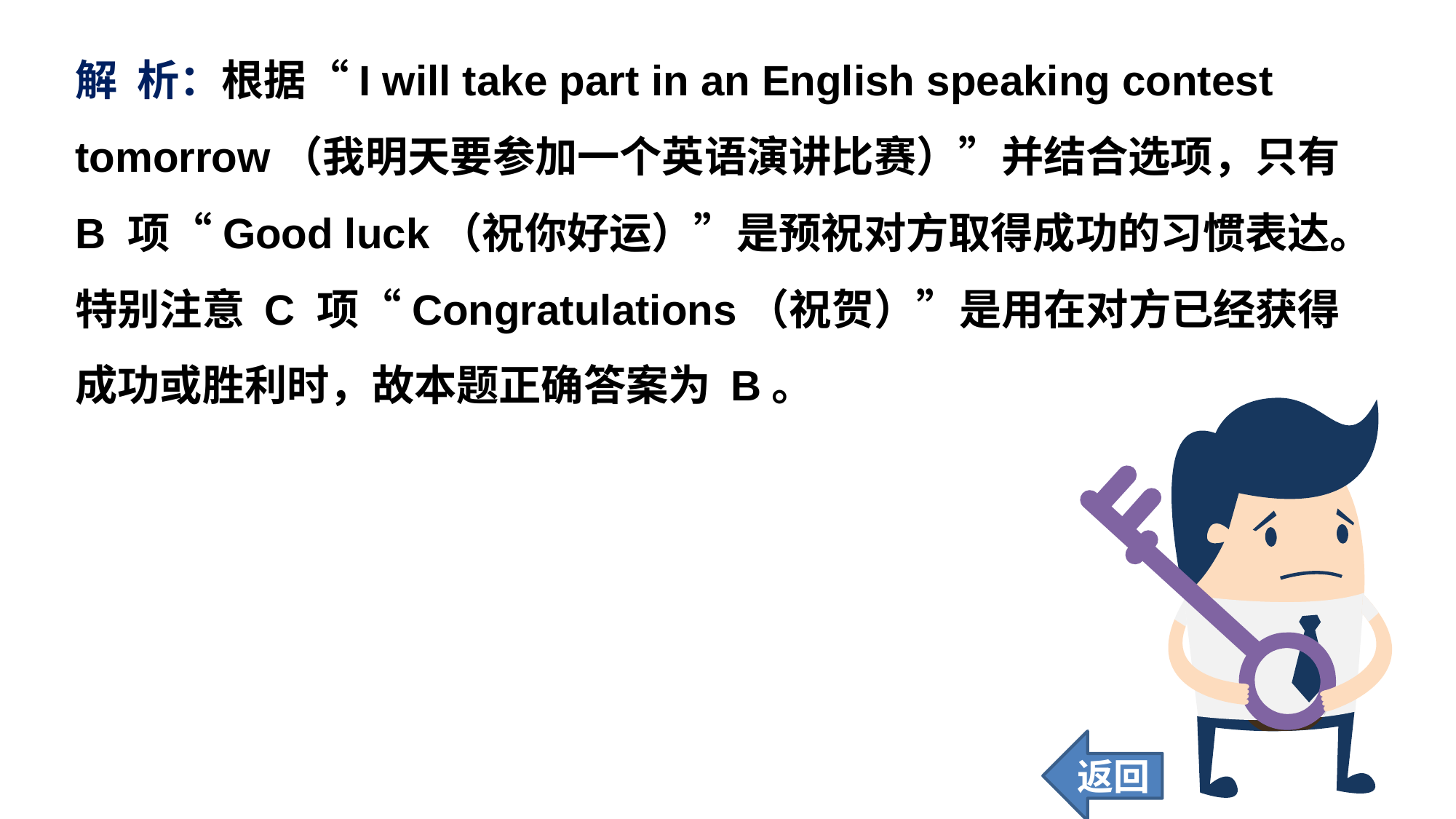

解  析：根据“I will take part in an English speaking contest tomorrow（我明天要参加一个英语演讲比赛）”并结合选项，只有 B 项“Good luck（祝你好运）”是预祝对方取得成功的习惯表达。特别注意 C 项“Congratulations（祝贺）”是用在对方已经获得成功或胜利时，故本题正确答案为 B。

返回
40